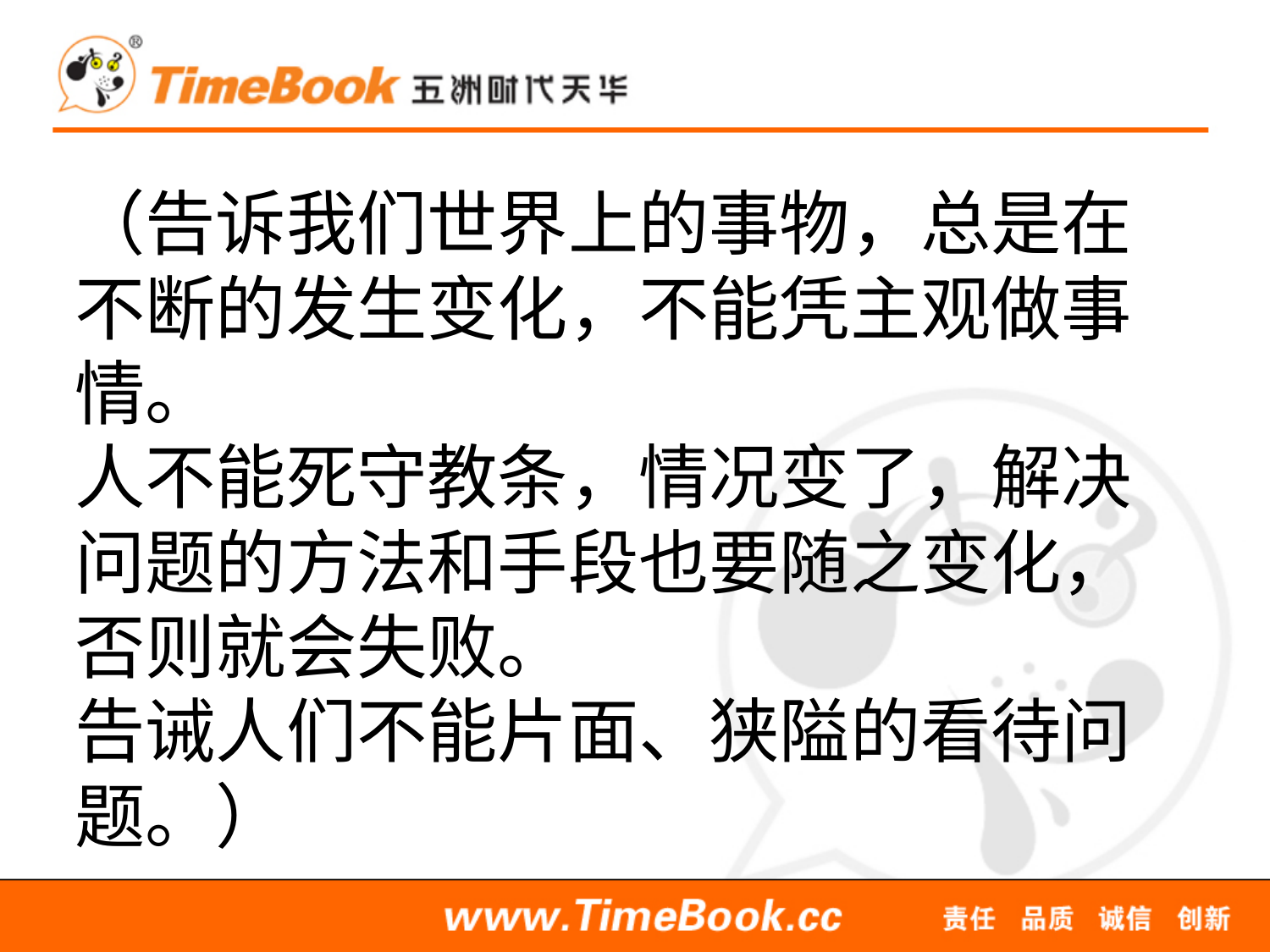

（告诉我们世界上的事物，总是在不断的发生变化，不能凭主观做事情。
人不能死守教条，情况变了，解决问题的方法和手段也要随之变化，否则就会失败。
告诫人们不能片面、狭隘的看待问题。）